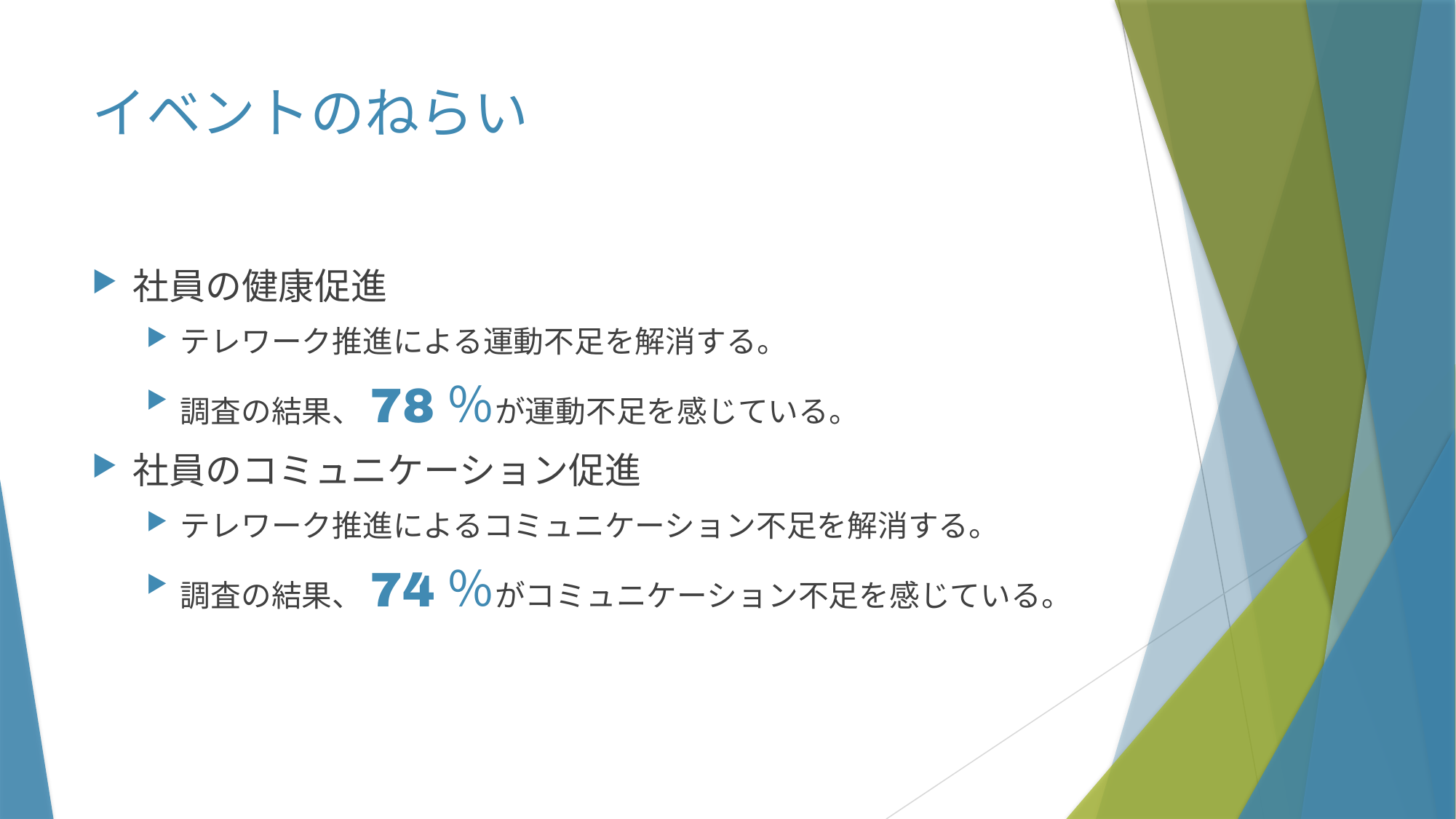

# イベントのねらい
社員の健康促進
テレワーク推進による運動不足を解消する。
調査の結果、78％が運動不足を感じている。
社員のコミュニケーション促進
テレワーク推進によるコミュニケーション不足を解消する。
調査の結果、74％がコミュニケーション不足を感じている。